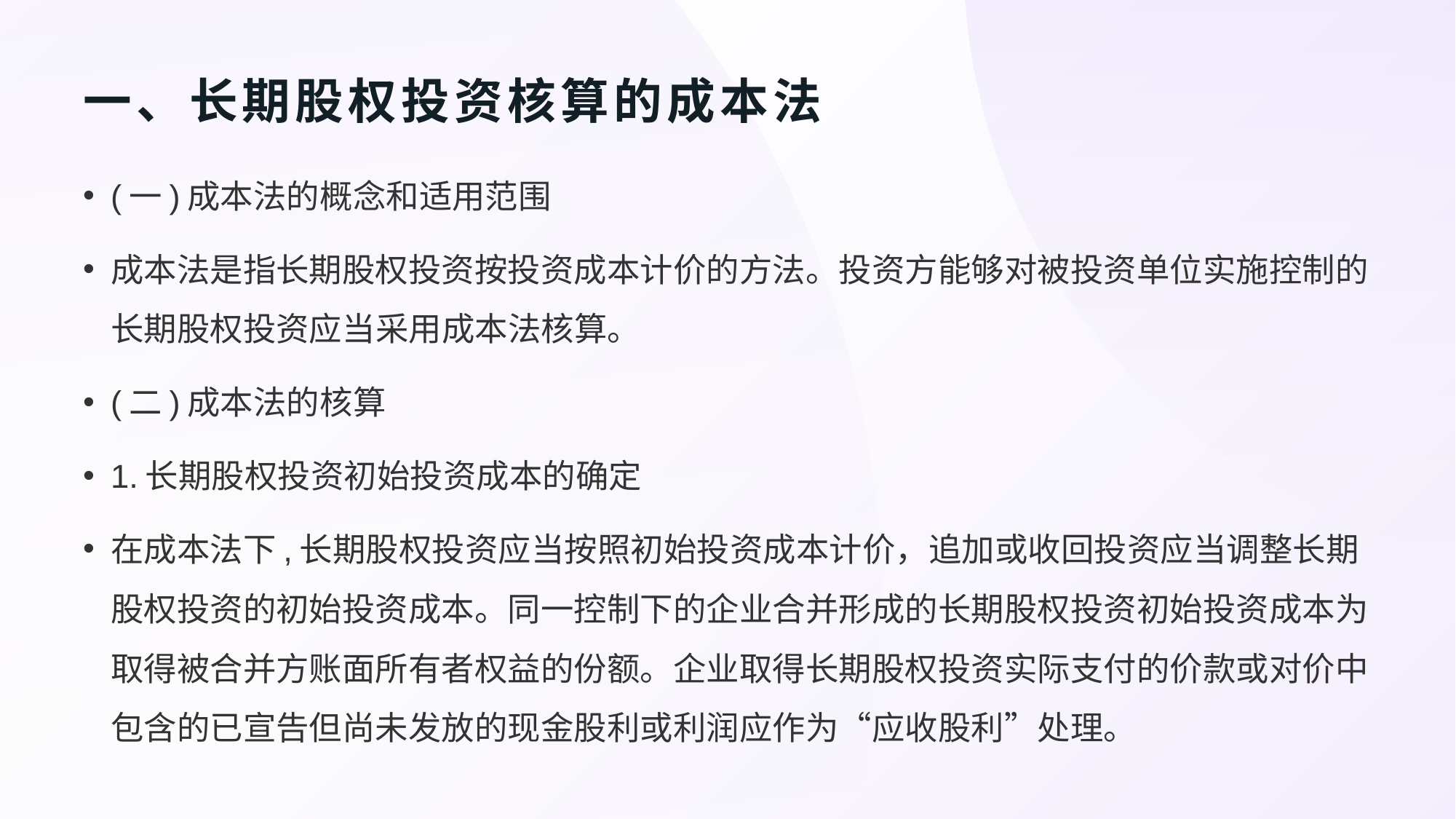

# 一、长期股权投资核算的成本法
(一)成本法的概念和适用范围
成本法是指长期股权投资按投资成本计价的方法。投资方能够对被投资单位实施控制的长期股权投资应当采用成本法核算。
(二)成本法的核算
1.长期股权投资初始投资成本的确定
在成本法下,长期股权投资应当按照初始投资成本计价，追加或收回投资应当调整长期股权投资的初始投资成本。同一控制下的企业合并形成的长期股权投资初始投资成本为取得被合并方账面所有者权益的份额。企业取得长期股权投资实际支付的价款或对价中包含的已宣告但尚未发放的现金股利或利润应作为“应收股利”处理。